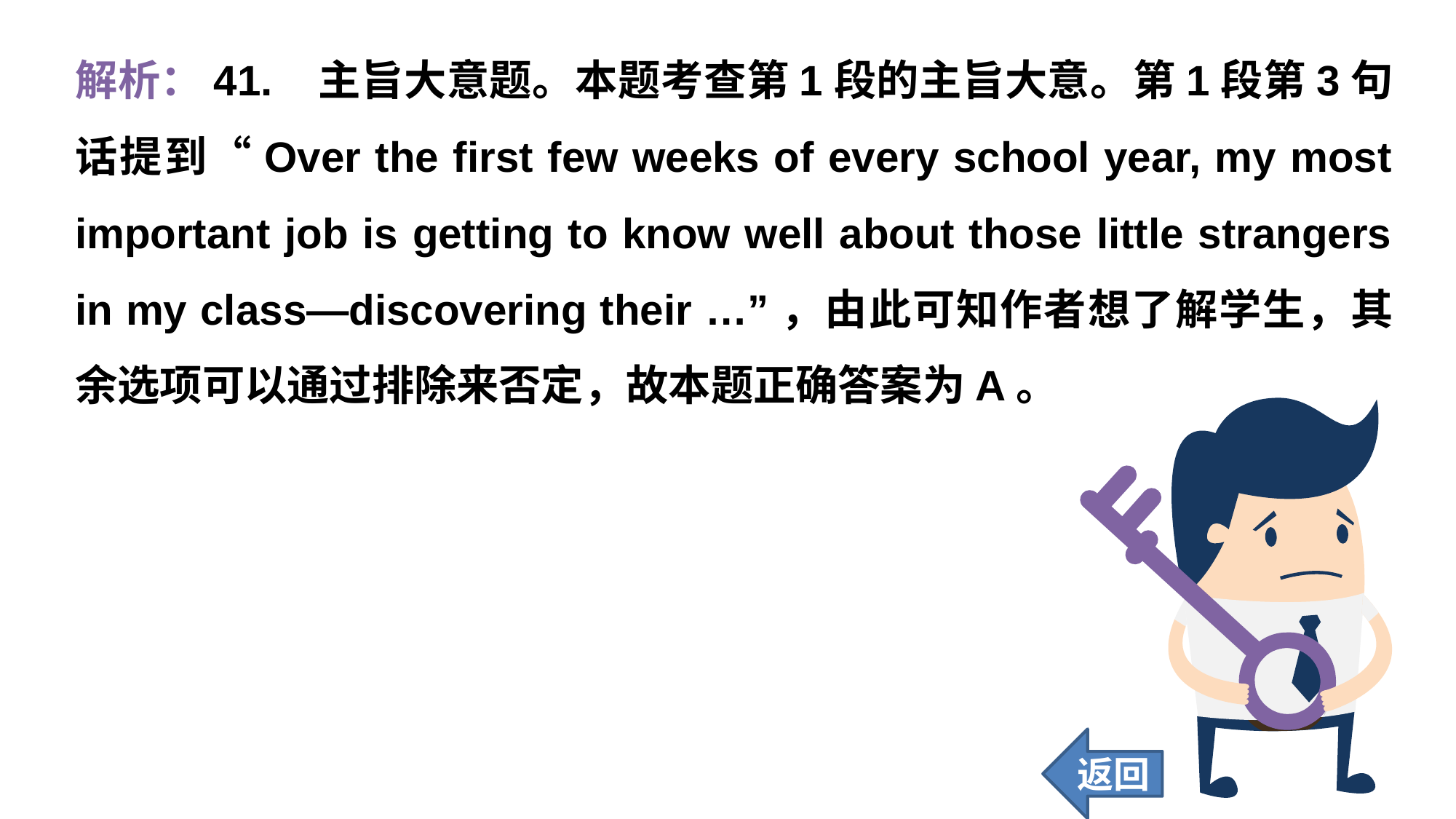

解析：41. 	 主旨大意题。本题考查第1段的主旨大意。第1段第3句话提到“Over the first few weeks of every school year, my most important job is getting to know well about those little strangers in my class—discovering their …”，由此可知作者想了解学生，其余选项可以通过排除来否定，故本题正确答案为A。

返回
388